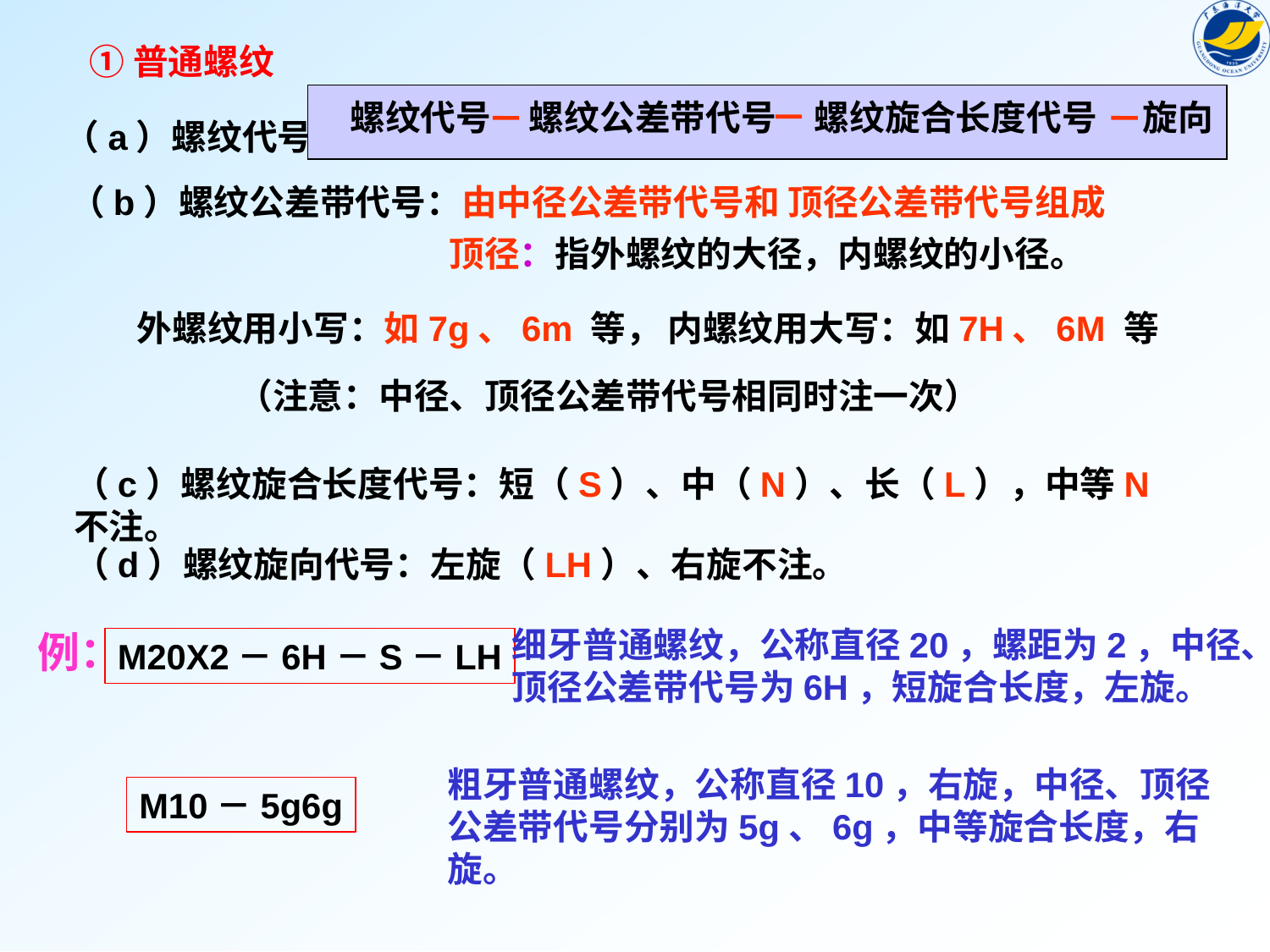

①普通螺纹

旋向
螺纹代号
螺纹公差带代号
螺纹旋合长度代号

（a）螺纹代号
（b）螺纹公差带代号：由中径公差带代号和 顶径公差带代号组成
顶径：指外螺纹的大径，内螺纹的小径。
外螺纹用小写：如7g、6m 等，
内螺纹用大写：如7H、6M 等
（注意：中径、顶径公差带代号相同时注一次）
（c）螺纹旋合长度代号：短（S）、中（N）、长（L），中等N不注。
（d）螺纹旋向代号：左旋（LH）、右旋不注。
细牙普通螺纹，公称直径20，螺距为2，中径、
顶径公差带代号为6H，短旋合长度，左旋。
例：
M20X2－6H－S－LH
粗牙普通螺纹，公称直径10，右旋，中径、顶径公差带代号分别为5g、6g，中等旋合长度，右旋。
M10－5g6g